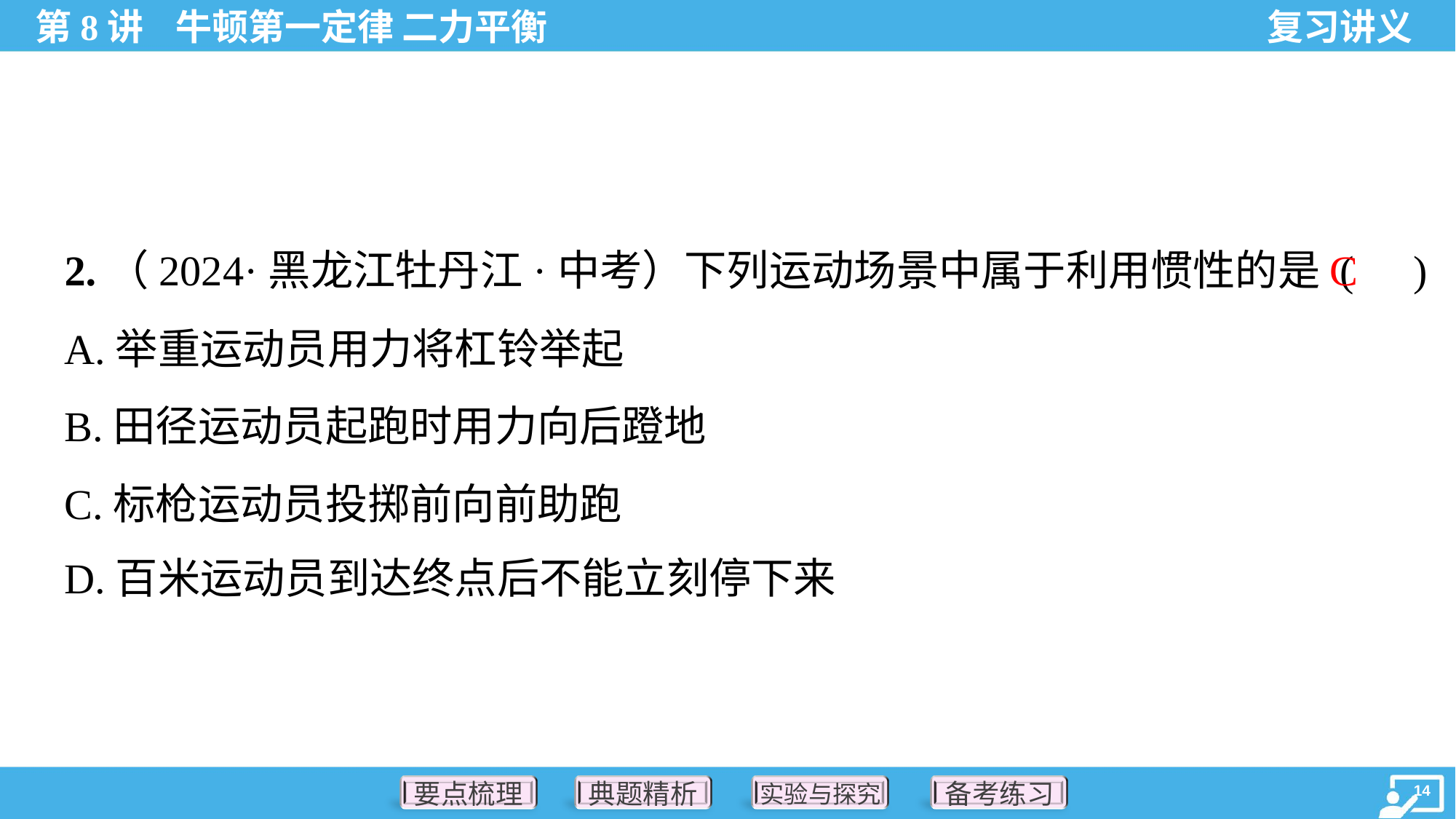

C
2.（2024·黑龙江牡丹江·中考）下列运动场景中属于利用惯性的是 (     )
A.举重运动员用力将杠铃举起
B.田径运动员起跑时用力向后蹬地
C.标枪运动员投掷前向前助跑
D.百米运动员到达终点后不能立刻停下来